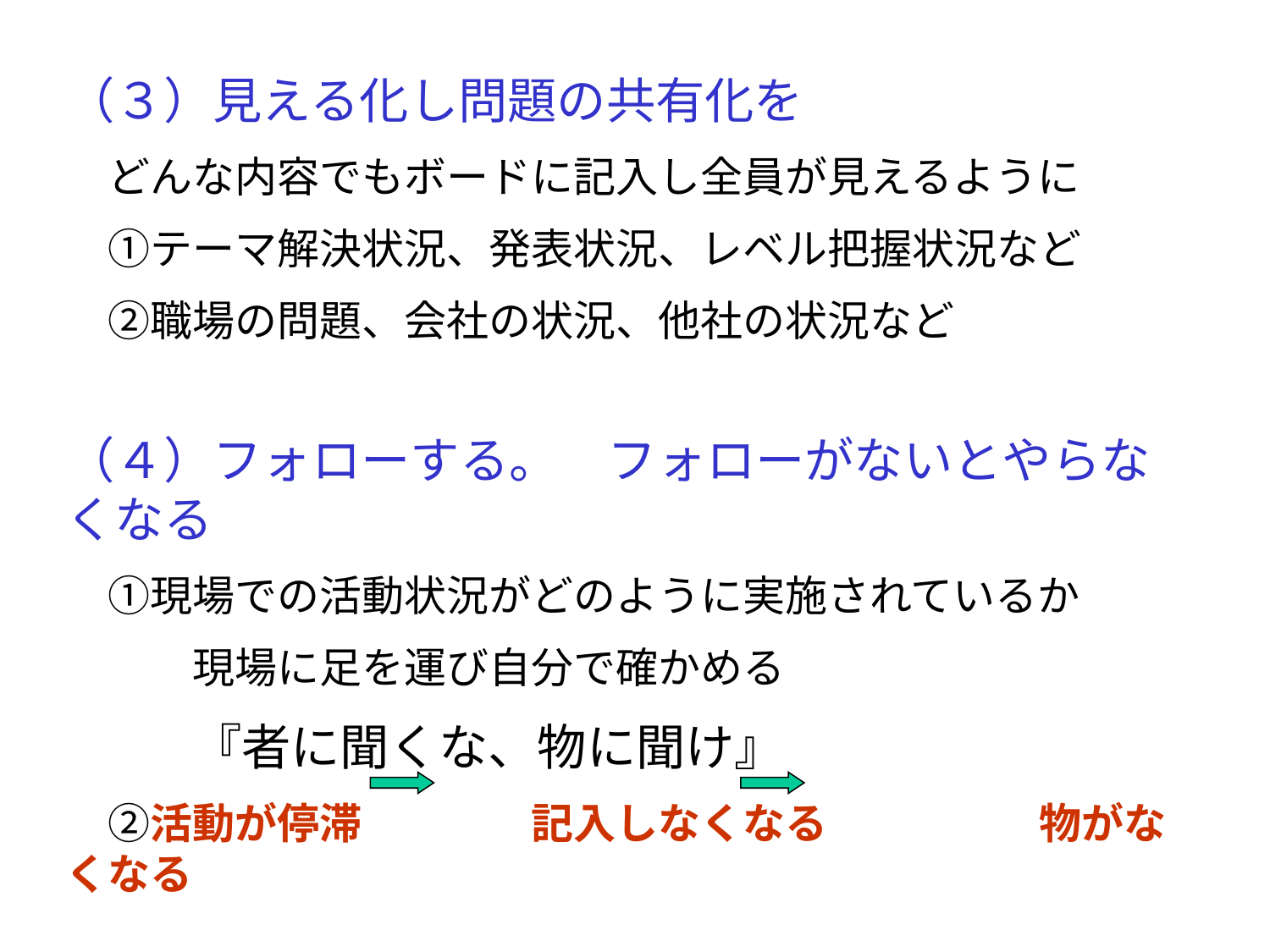

（３）見える化し問題の共有化を
　どんな内容でもボードに記入し全員が見えるように
　①テーマ解決状況、発表状況、レベル把握状況など
　②職場の問題、会社の状況、他社の状況など
（４）フォローする。　フォローがないとやらなくなる
　①現場での活動状況がどのように実施されているか
　　　現場に足を運び自分で確かめる
　　　『者に聞くな、物に聞け』
　②活動が停滞　　　　記入しなくなる　　　　　物がなくなる